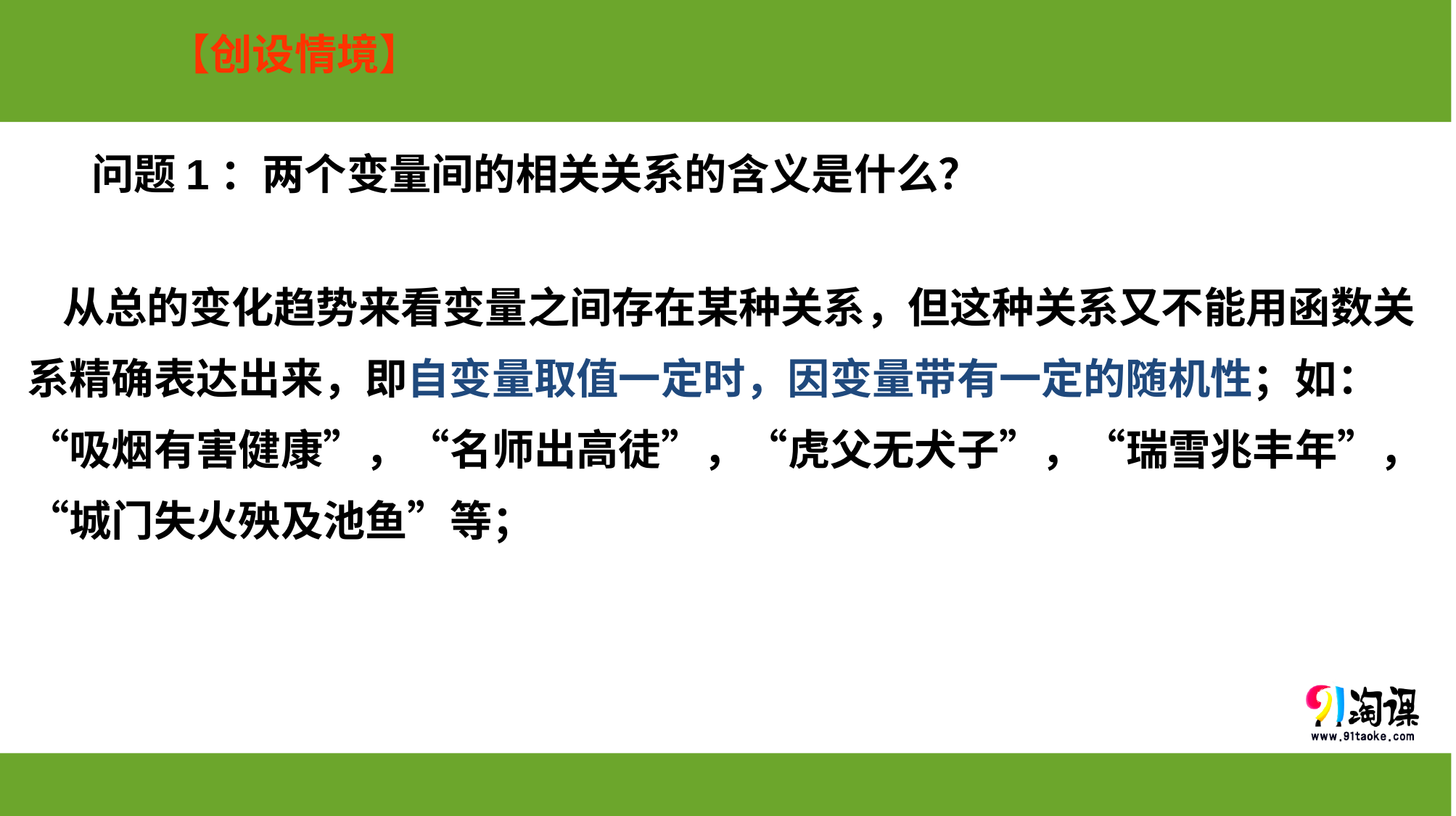

【创设情境】
问题1：两个变量间的相关关系的含义是什么？
 从总的变化趋势来看变量之间存在某种关系，但这种关系又不能用函数关系精确表达出来，即自变量取值一定时，因变量带有一定的随机性；如：“吸烟有害健康”，“名师出高徒”，“虎父无犬子”，“瑞雪兆丰年”，“城门失火殃及池鱼”等；